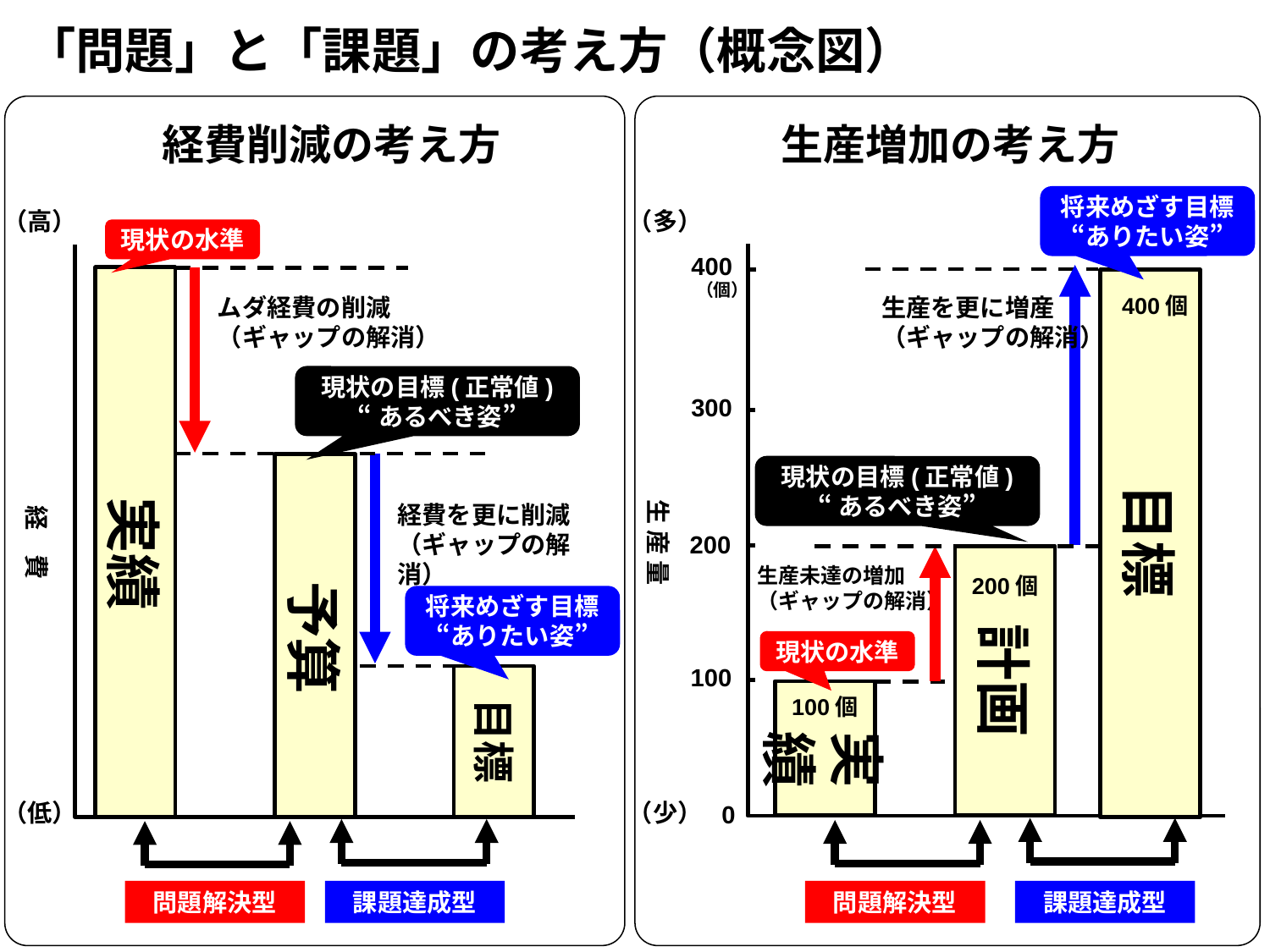

「問題」と「課題」の考え方（概念図）

　経費削減の考え方
生産増加の考え方
将来めざす目標“ありたい姿”
（高）
（多）
現状の水準

400
目標

（個）
400個
ムダ経費の削減
（ギャップの解消）
生産を更に増産
（ギャップの解消）
現状の目標(正常値)
“あるべき姿”
300
生 産 量
実績

現状の目標(正常値)
“あるべき姿”
経　費
経費を更に削減
（ギャップの解消）
200
予算

生産未達の増加
（ギャップの解消）
200個
将来めざす目標“ありたい姿”
計画
現状の水準
100

目標
100個
実績
（低）
（少）
0
問題解決型
課題達成型
問題解決型
課題達成型